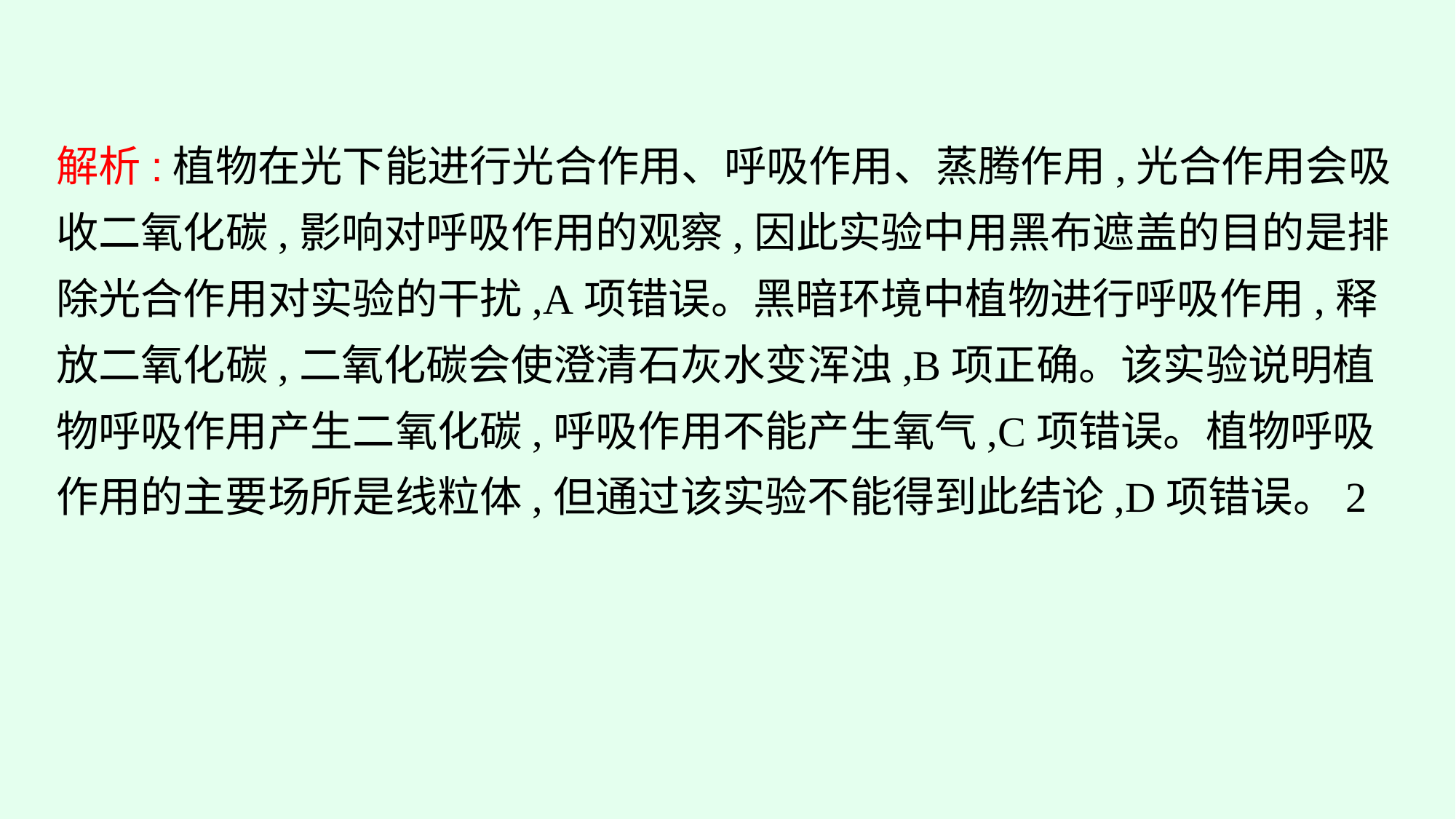

解析:植物在光下能进行光合作用、呼吸作用、蒸腾作用,光合作用会吸收二氧化碳,影响对呼吸作用的观察,因此实验中用黑布遮盖的目的是排除光合作用对实验的干扰,A项错误。黑暗环境中植物进行呼吸作用,释放二氧化碳,二氧化碳会使澄清石灰水变浑浊,B项正确。该实验说明植物呼吸作用产生二氧化碳,呼吸作用不能产生氧气,C项错误。植物呼吸作用的主要场所是线粒体,但通过该实验不能得到此结论,D项错误。2